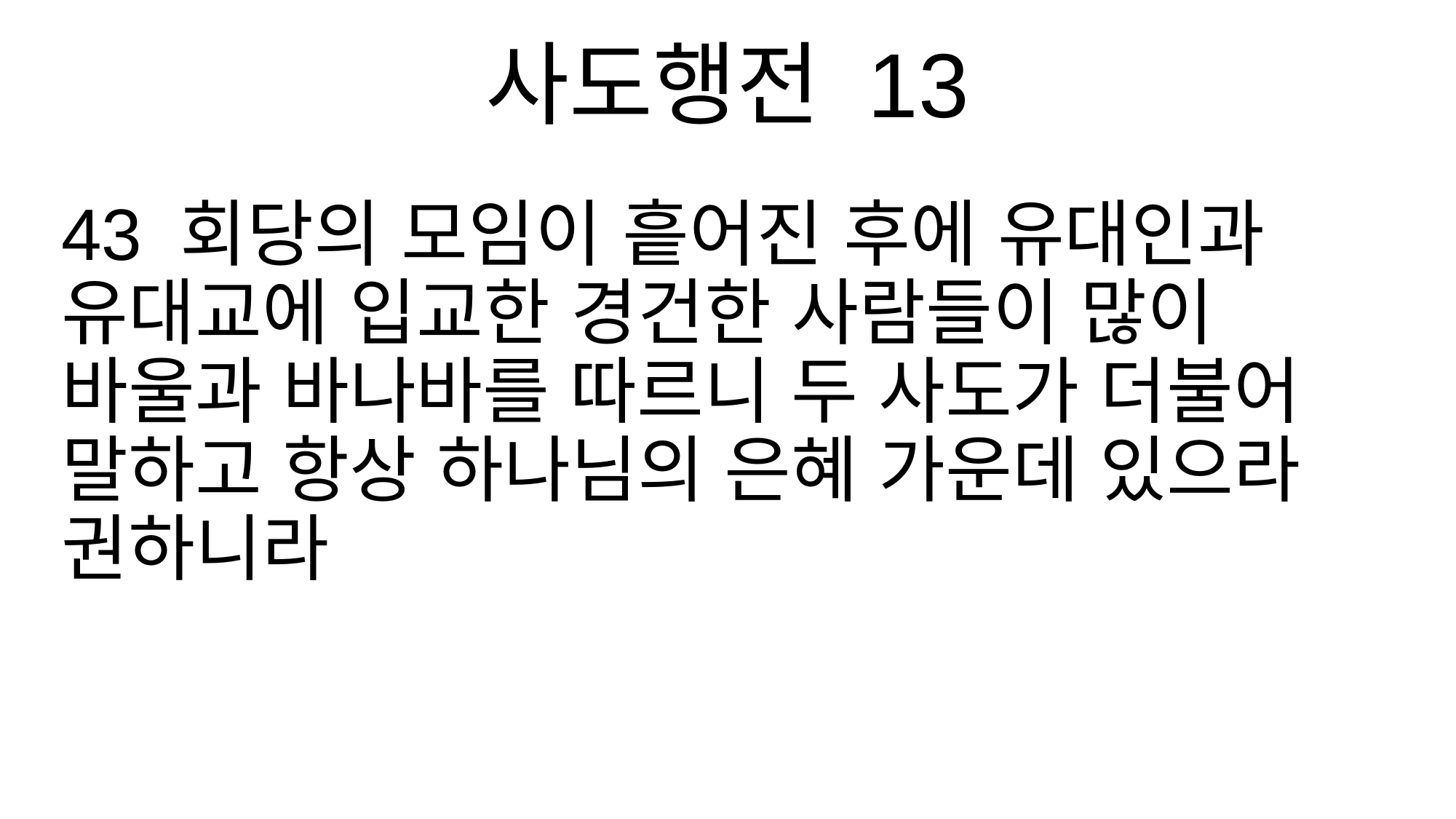

사도행전 13
43 회당의 모임이 흩어진 후에 유대인과 유대교에 입교한 경건한 사람들이 많이 바울과 바나바를 따르니 두 사도가 더불어 말하고 항상 하나님의 은혜 가운데 있으라 권하니라